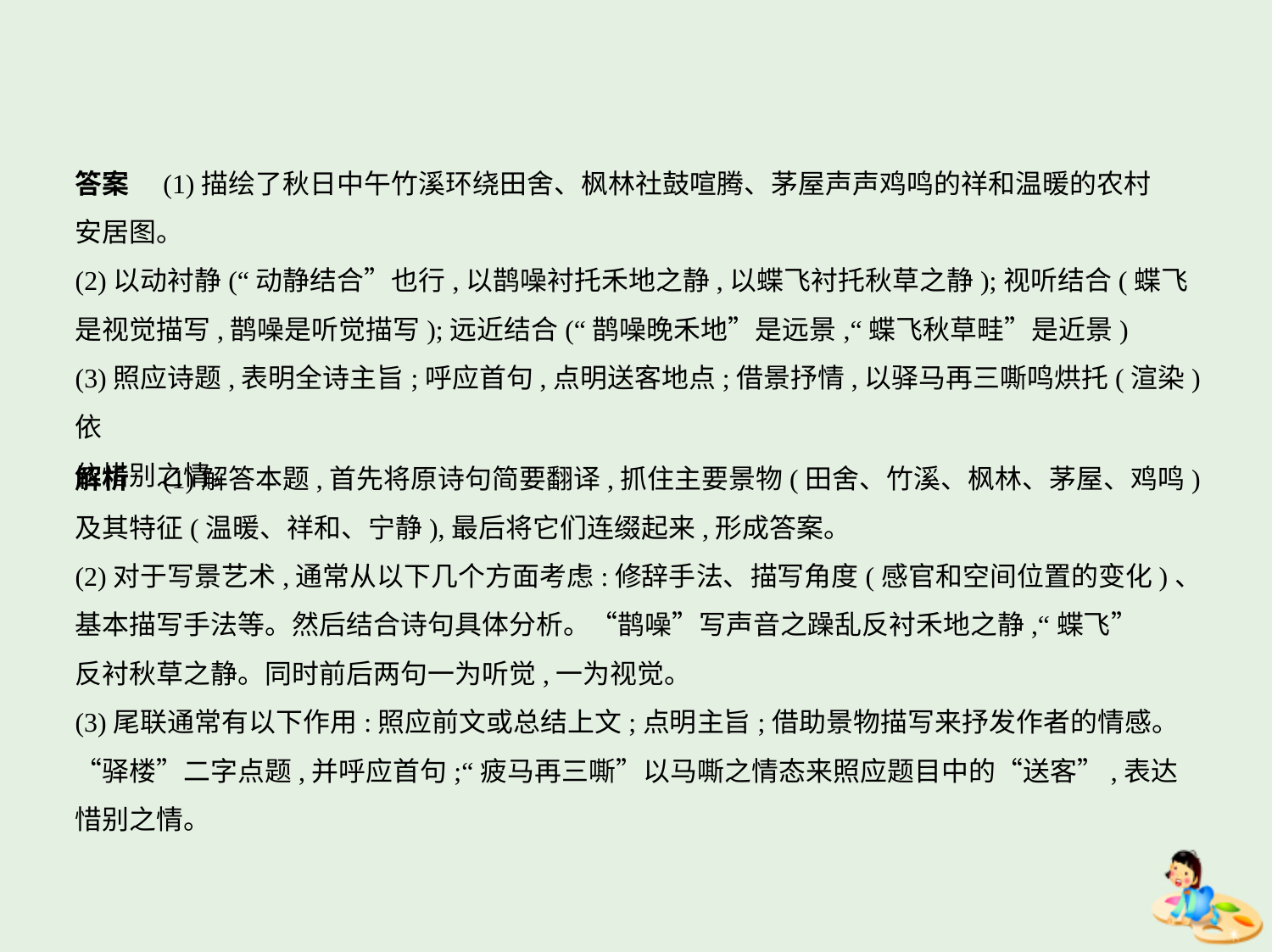

答案　(1)描绘了秋日中午竹溪环绕田舍、枫林社鼓喧腾、茅屋声声鸡鸣的祥和温暖的农村
安居图。
(2)以动衬静(“动静结合”也行,以鹊噪衬托禾地之静,以蝶飞衬托秋草之静);视听结合(蝶飞
是视觉描写,鹊噪是听觉描写);远近结合(“鹊噪晚禾地”是远景,“蝶飞秋草畦”是近景)
(3)照应诗题,表明全诗主旨;呼应首句,点明送客地点;借景抒情,以驿马再三嘶鸣烘托(渲染)依
依惜别之情。
解析　(1)解答本题,首先将原诗句简要翻译,抓住主要景物(田舍、竹溪、枫林、茅屋、鸡鸣)
及其特征(温暖、祥和、宁静),最后将它们连缀起来,形成答案。
(2)对于写景艺术,通常从以下几个方面考虑:修辞手法、描写角度(感官和空间位置的变化)、
基本描写手法等。然后结合诗句具体分析。“鹊噪”写声音之躁乱反衬禾地之静,“蝶飞”
反衬秋草之静。同时前后两句一为听觉,一为视觉。
(3)尾联通常有以下作用:照应前文或总结上文;点明主旨;借助景物描写来抒发作者的情感。
“驿楼”二字点题,并呼应首句;“疲马再三嘶”以马嘶之情态来照应题目中的“送客”,表达
惜别之情。